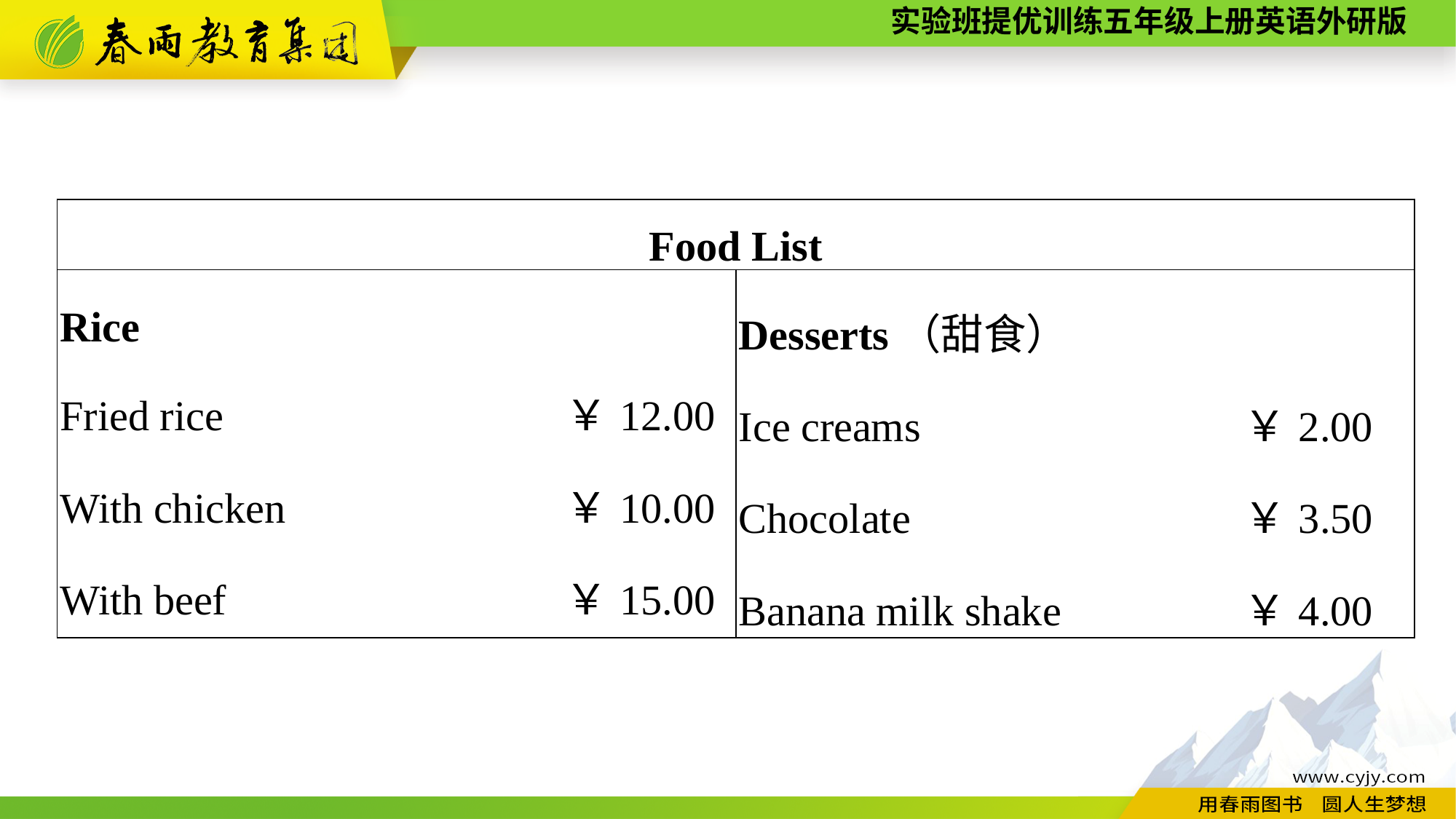

| Food List |  |
| --- | --- |
| Rice Fried rice ￥12.00 With chicken ￥10.00 With beef ￥15.00 | Desserts（甜食） Ice creams ￥2.00 Chocolate ￥3.50 Banana milk shake ￥4.00 |